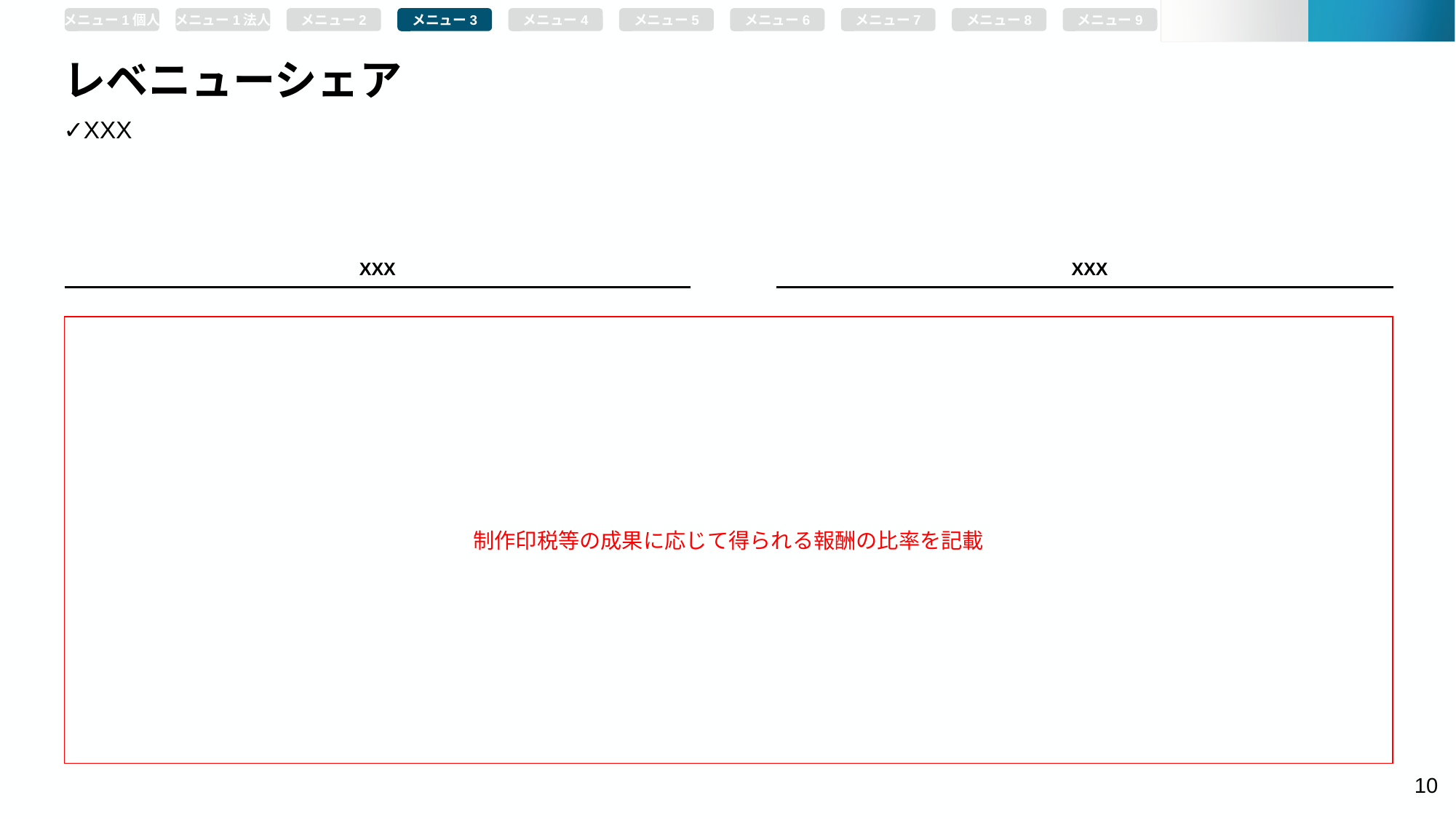

メニュー1個人
メニュー1法人
メニュー2
メニュー3
メニュー4
メニュー5
メニュー6
メニュー7
メニュー8
メニュー9
# レベニューシェア
✓XXX
XXX
XXX
制作印税等の成果に応じて得られる報酬の比率を記載
10